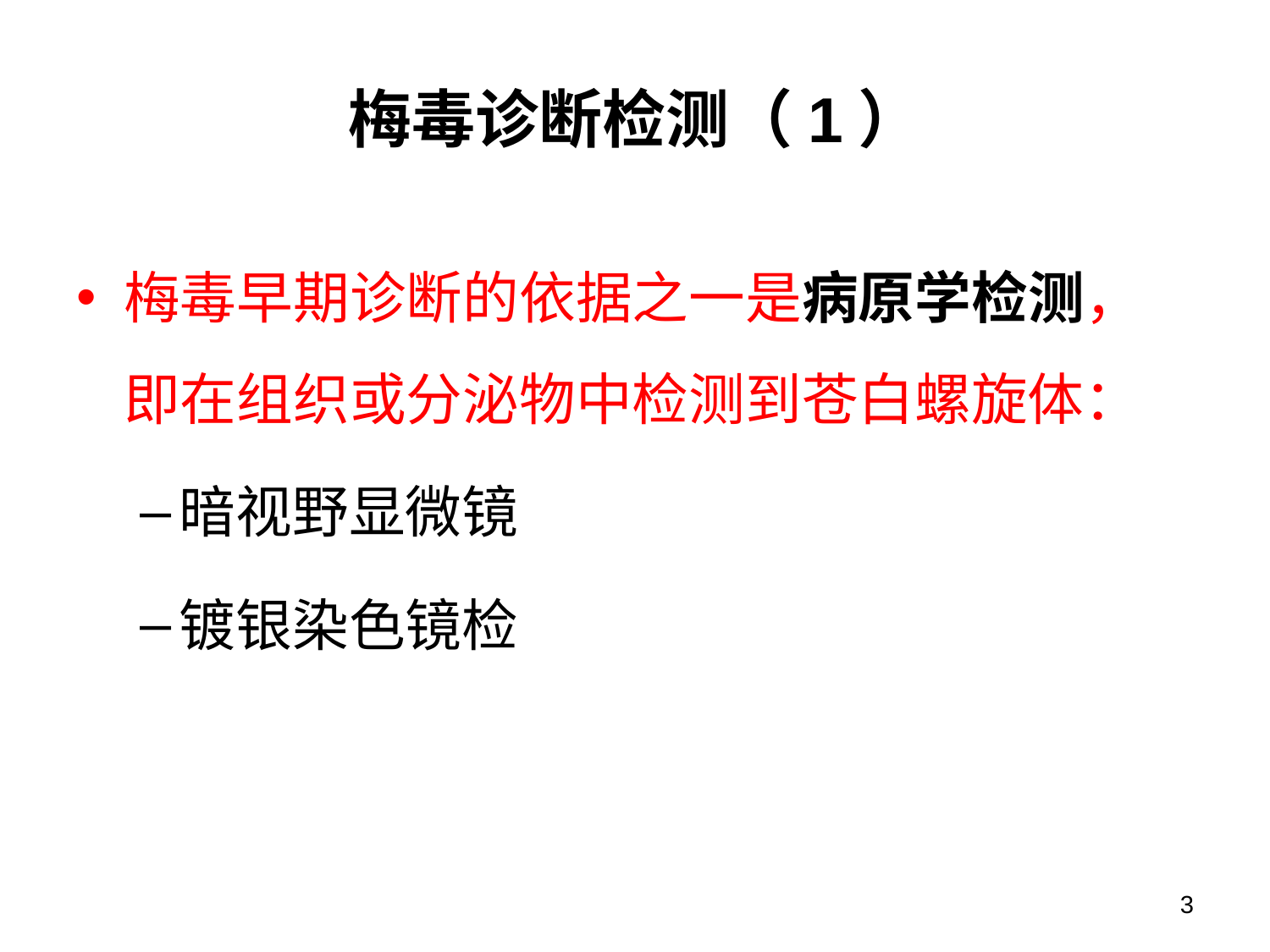

# 梅毒诊断检测（1）
梅毒早期诊断的依据之一是病原学检测，即在组织或分泌物中检测到苍白螺旋体：
暗视野显微镜
镀银染色镜检
3